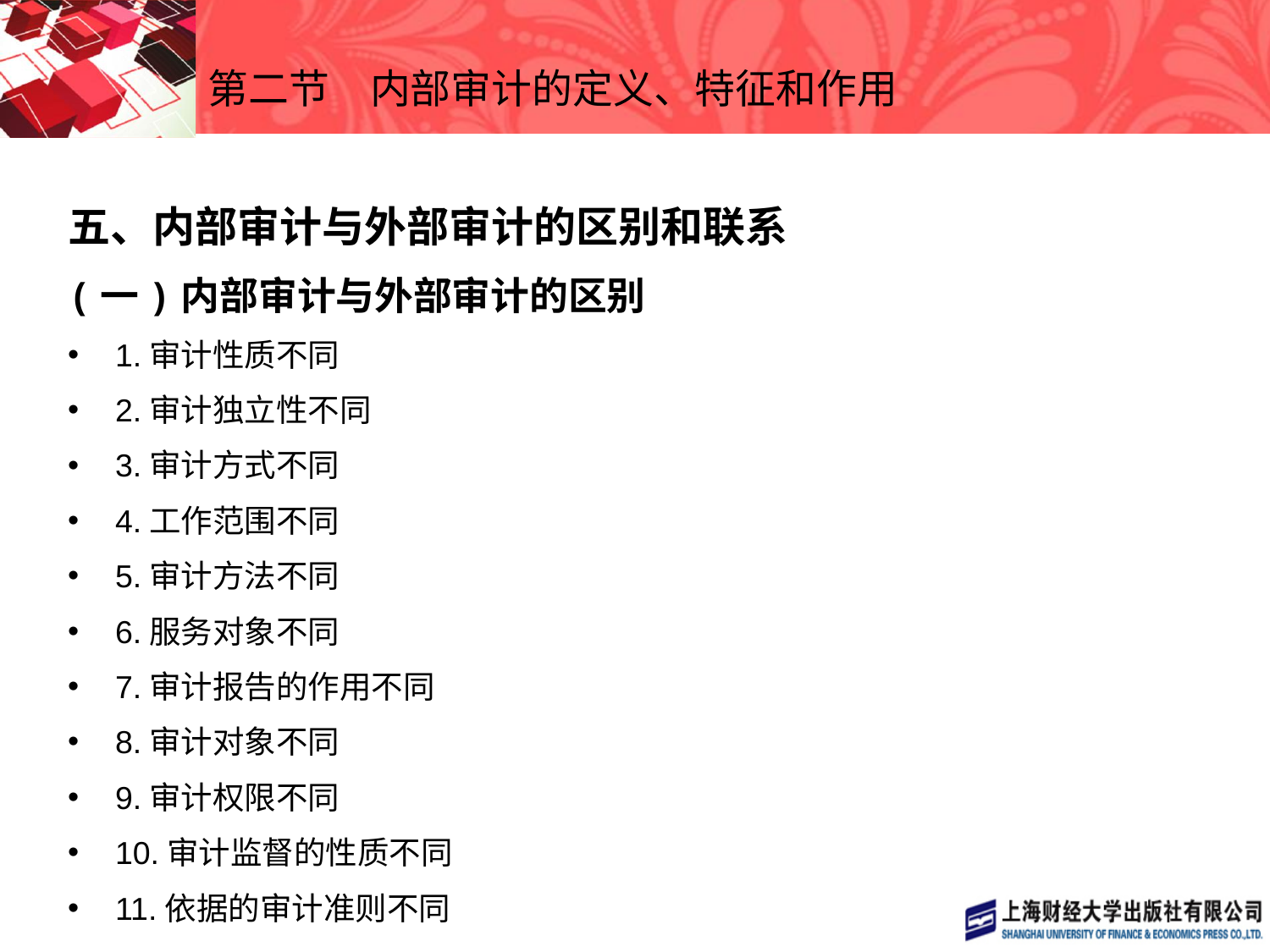

# 第二节　内部审计的定义、特征和作用
五、内部审计与外部审计的区别和联系
(一)内部审计与外部审计的区别
1.审计性质不同
2.审计独立性不同
3.审计方式不同
4.工作范围不同
5.审计方法不同
6.服务对象不同
7.审计报告的作用不同
8.审计对象不同
9.审计权限不同
10.审计监督的性质不同
11.依据的审计准则不同